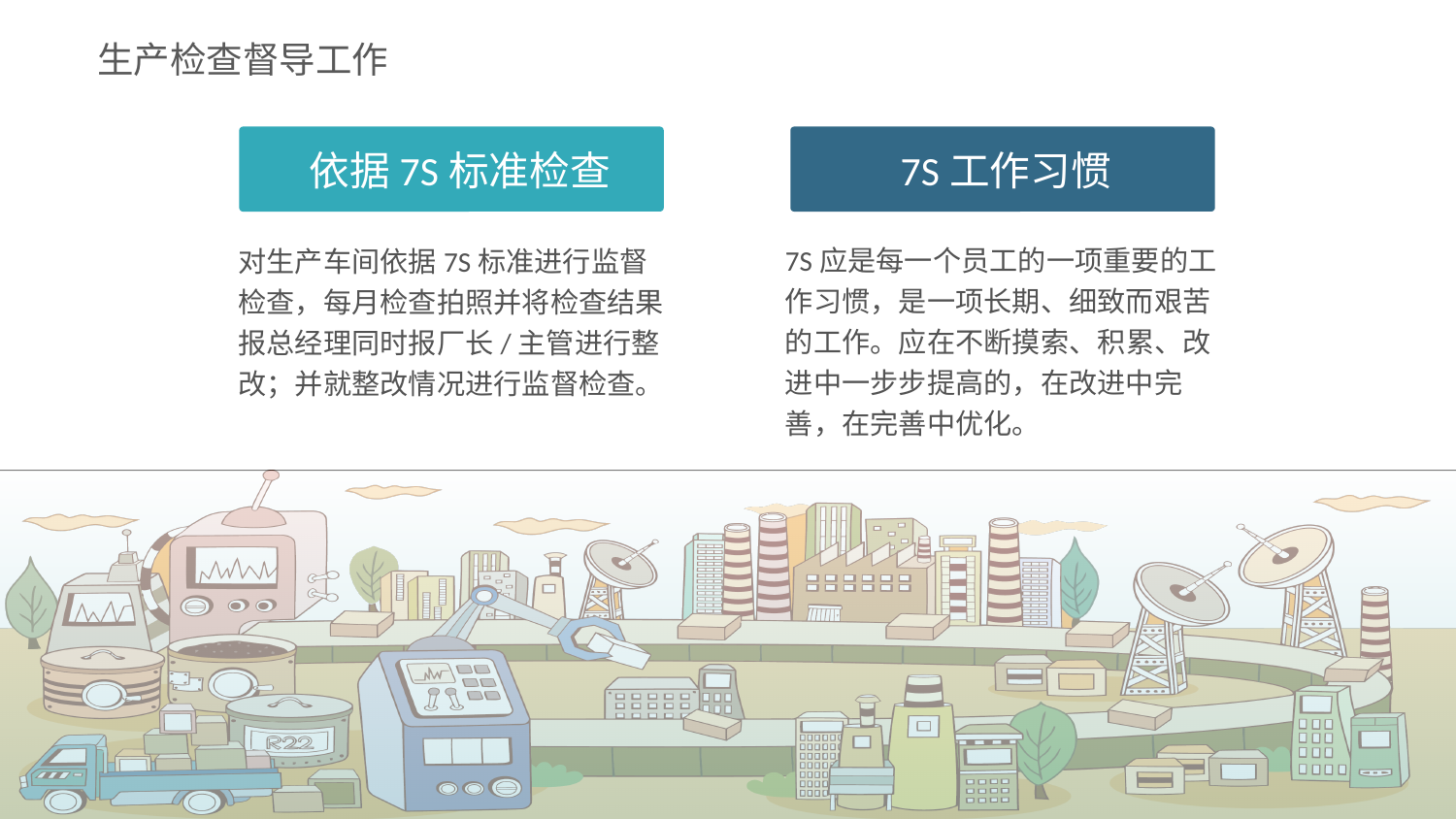

生产检查督导工作

依据7S标准检查
对生产车间依据7S标准进行监督检查，每月检查拍照并将检查结果报总经理同时报厂长/主管进行整改；并就整改情况进行监督检查。

7S工作习惯
7S应是每一个员工的一项重要的工作习惯，是一项长期、细致而艰苦的工作。应在不断摸索、积累、改进中一步步提高的，在改进中完善，在完善中优化。